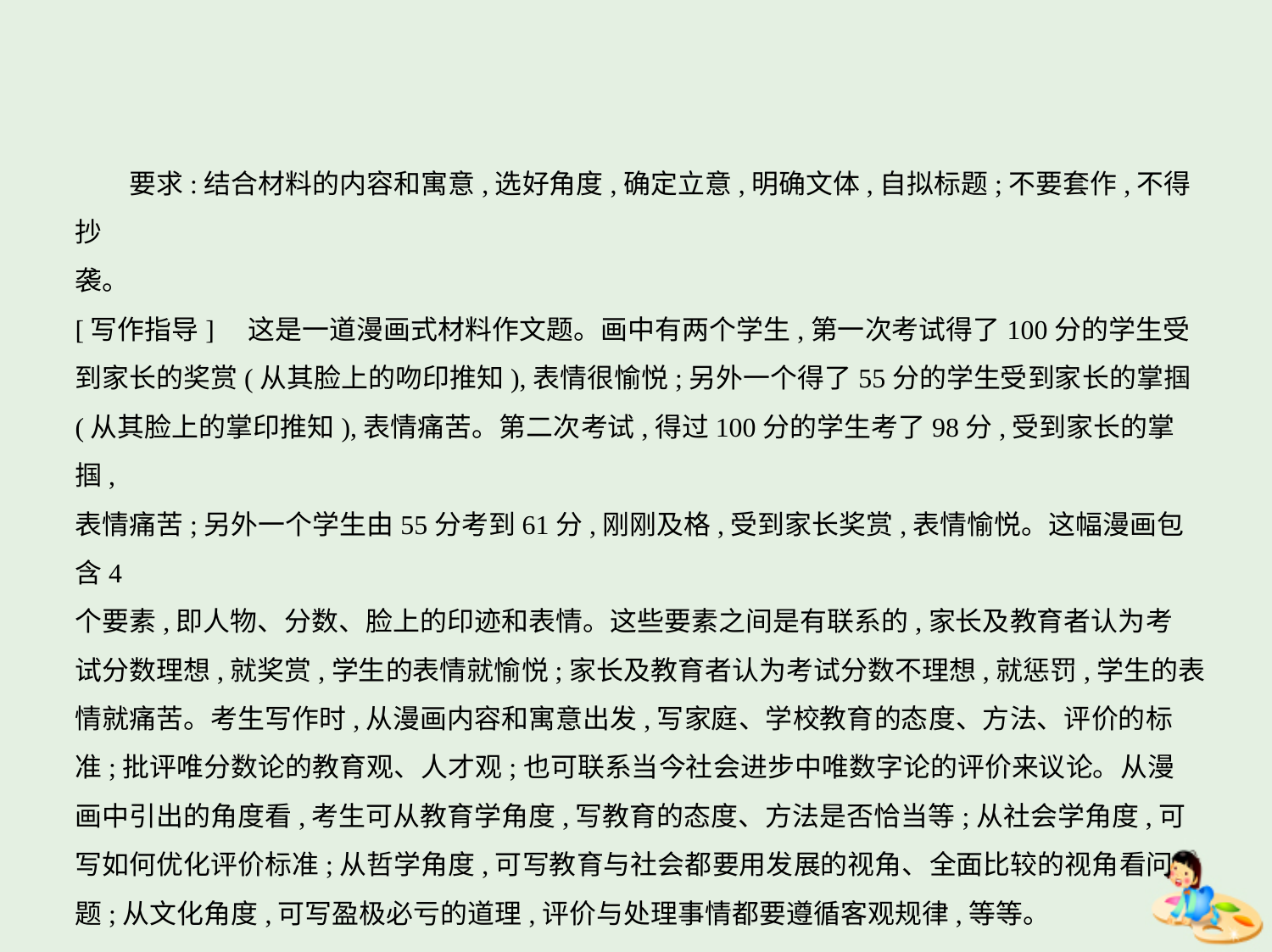

要求:结合材料的内容和寓意,选好角度,确定立意,明确文体,自拟标题;不要套作,不得抄
袭。
[写作指导]　这是一道漫画式材料作文题。画中有两个学生,第一次考试得了100分的学生受
到家长的奖赏(从其脸上的吻印推知),表情很愉悦;另外一个得了55分的学生受到家长的掌掴
(从其脸上的掌印推知),表情痛苦。第二次考试,得过100分的学生考了98分,受到家长的掌掴,
表情痛苦;另外一个学生由55分考到61分,刚刚及格,受到家长奖赏,表情愉悦。这幅漫画包含4
个要素,即人物、分数、脸上的印迹和表情。这些要素之间是有联系的,家长及教育者认为考
试分数理想,就奖赏,学生的表情就愉悦;家长及教育者认为考试分数不理想,就惩罚,学生的表
情就痛苦。考生写作时,从漫画内容和寓意出发,写家庭、学校教育的态度、方法、评价的标
准;批评唯分数论的教育观、人才观;也可联系当今社会进步中唯数字论的评价来议论。从漫
画中引出的角度看,考生可从教育学角度,写教育的态度、方法是否恰当等;从社会学角度,可
写如何优化评价标准;从哲学角度,可写教育与社会都要用发展的视角、全面比较的视角看问
题;从文化角度,可写盈极必亏的道理,评价与处理事情都要遵循客观规律,等等。